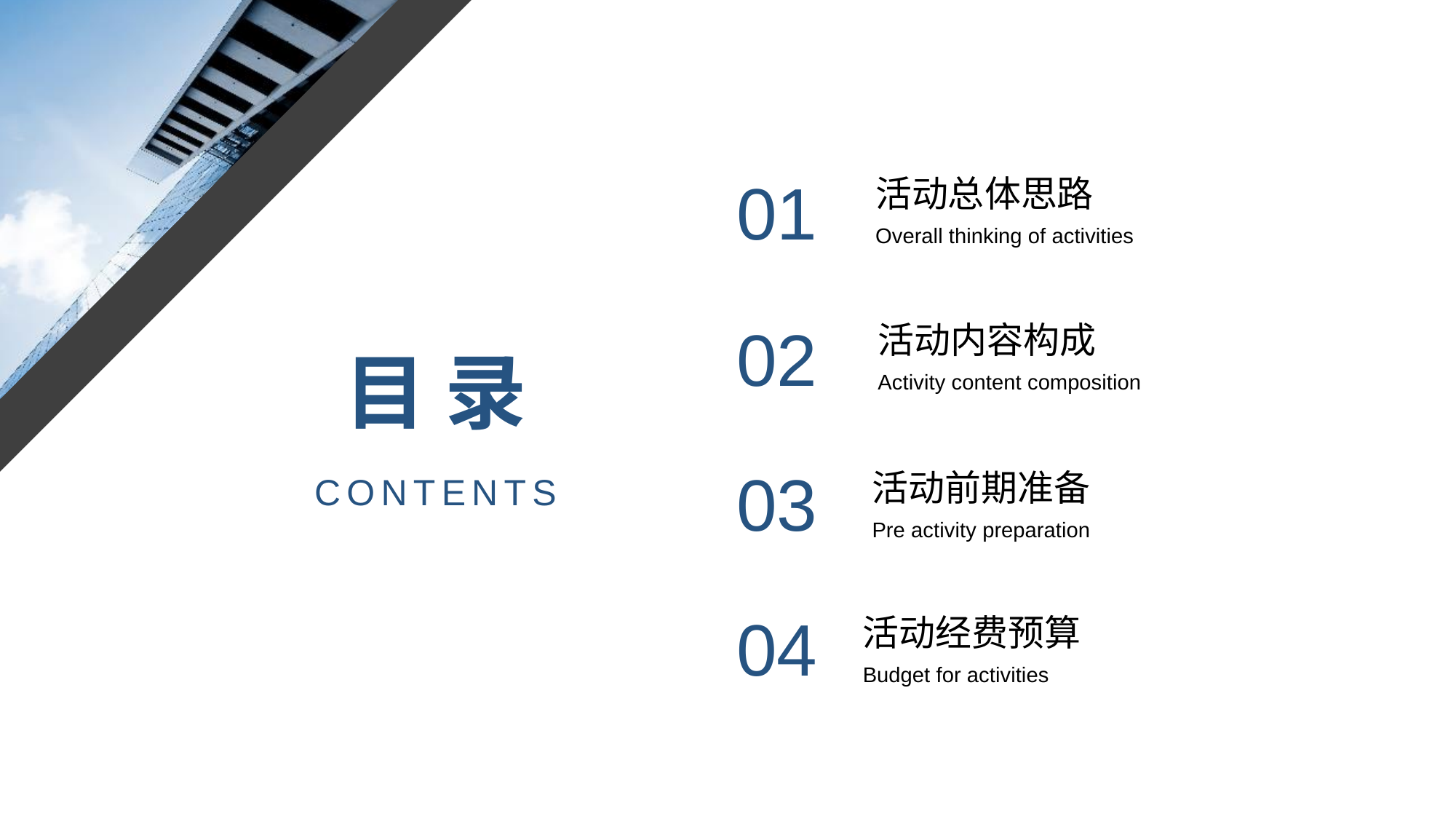

01
活动总体思路
Overall thinking of activities
02
活动内容构成
Activity content composition
03
活动前期准备
Pre activity preparation
04
活动经费预算
Budget for activities
目 录
CONTENTS